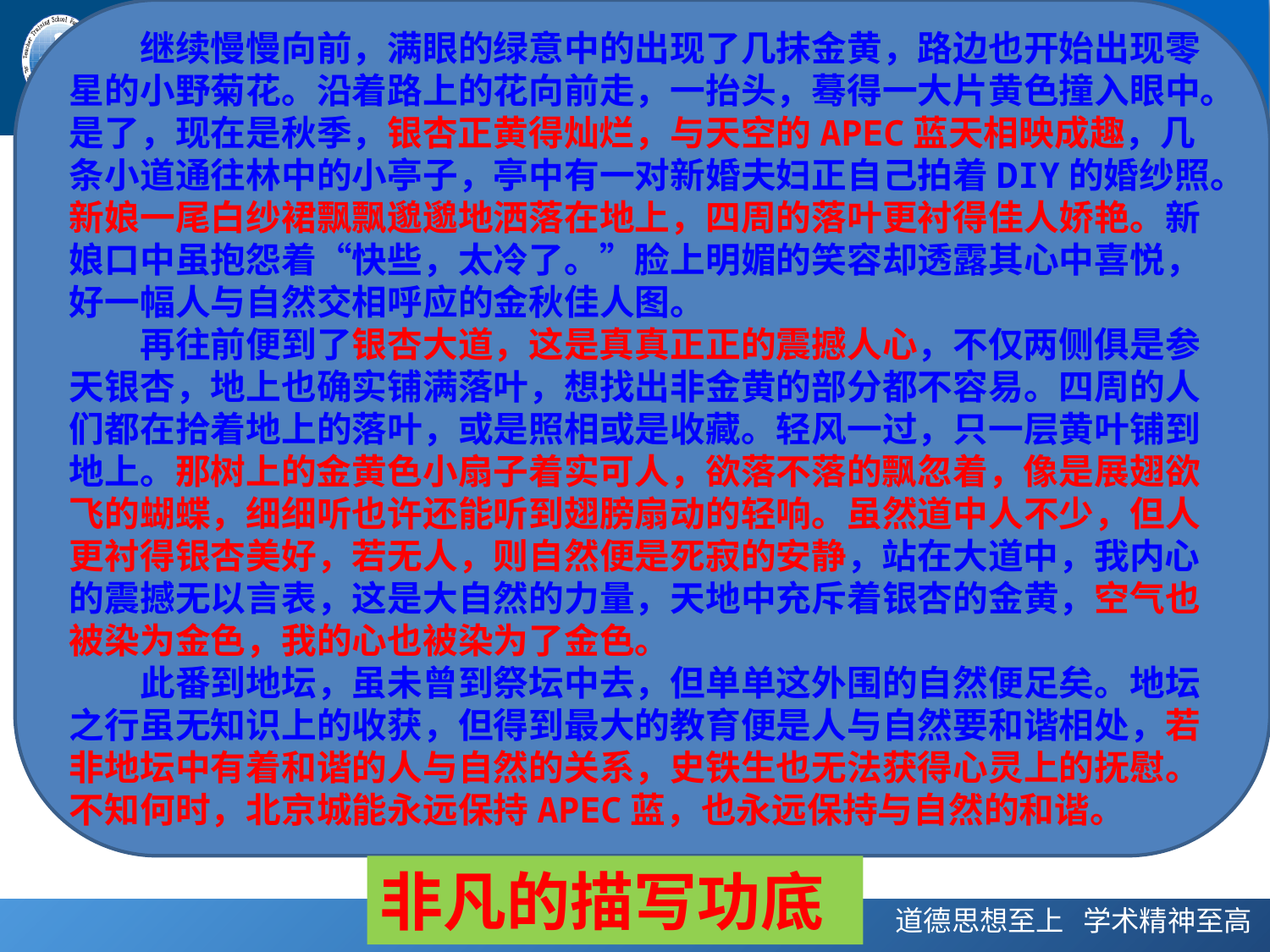

继续慢慢向前，满眼的绿意中的出现了几抹金黄，路边也开始出现零星的小野菊花。沿着路上的花向前走，一抬头，蓦得一大片黄色撞入眼中。是了，现在是秋季，银杏正黄得灿烂，与天空的APEC蓝天相映成趣，几条小道通往林中的小亭子，亭中有一对新婚夫妇正自己拍着DIY的婚纱照。新娘一尾白纱裙飘飘邈邈地洒落在地上，四周的落叶更衬得佳人娇艳。新娘口中虽抱怨着“快些，太冷了。”脸上明媚的笑容却透露其心中喜悦，好一幅人与自然交相呼应的金秋佳人图。
　　再往前便到了银杏大道，这是真真正正的震撼人心，不仅两侧俱是参天银杏，地上也确实铺满落叶，想找出非金黄的部分都不容易。四周的人们都在拾着地上的落叶，或是照相或是收藏。轻风一过，只一层黄叶铺到地上。那树上的金黄色小扇子着实可人，欲落不落的飘忽着，像是展翅欲飞的蝴蝶，细细听也许还能听到翅膀扇动的轻响。虽然道中人不少，但人更衬得银杏美好，若无人，则自然便是死寂的安静，站在大道中，我内心的震撼无以言表，这是大自然的力量，天地中充斥着银杏的金黄，空气也被染为金色，我的心也被染为了金色。
　　此番到地坛，虽未曾到祭坛中去，但单单这外围的自然便足矣。地坛之行虽无知识上的收获，但得到最大的教育便是人与自然要和谐相处，若非地坛中有着和谐的人与自然的关系，史铁生也无法获得心灵上的抚慰。不知何时，北京城能永远保持APEC蓝，也永远保持与自然的和谐。
非凡的描写功底